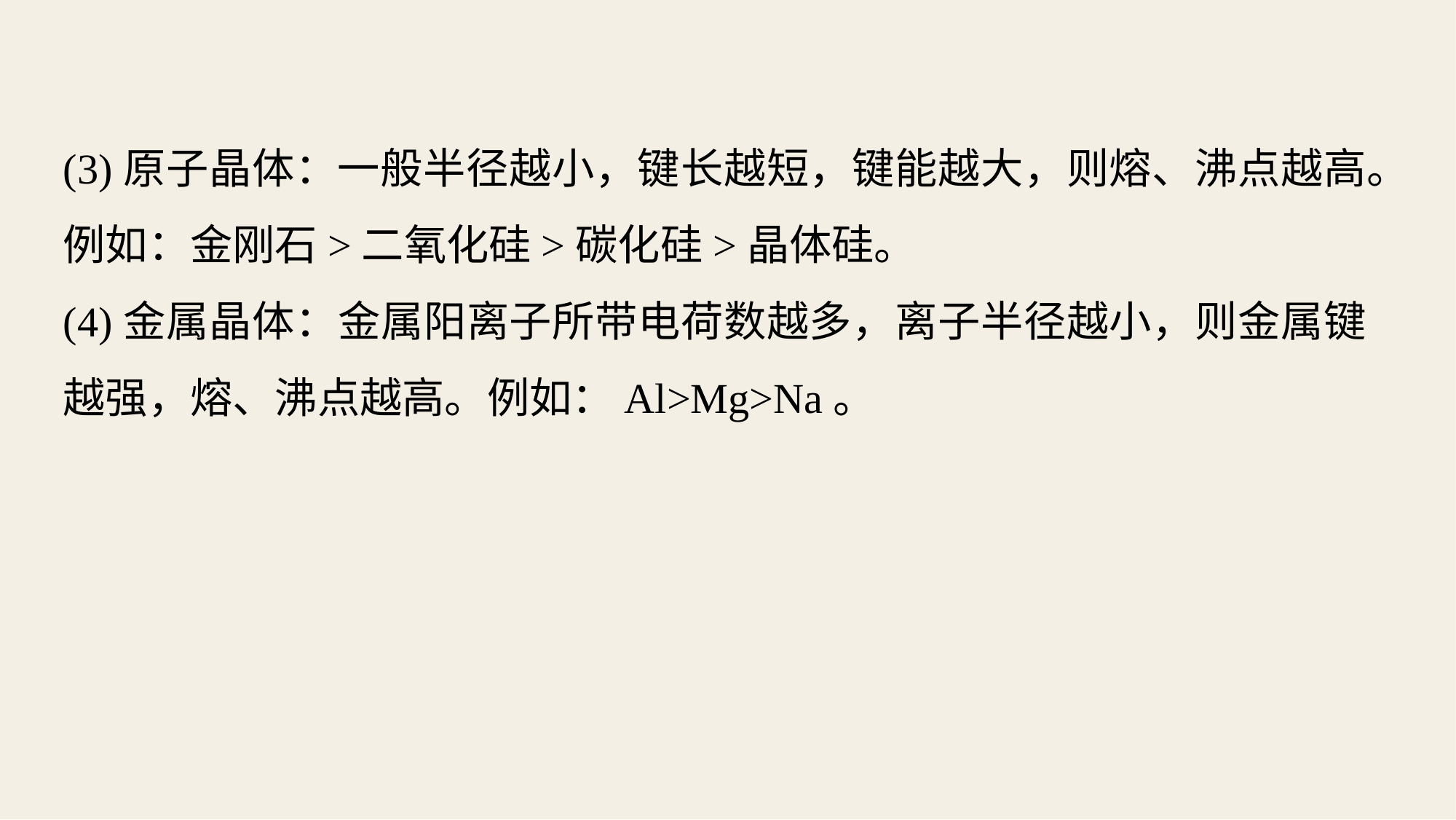

(3)原子晶体：一般半径越小，键长越短，键能越大，则熔、沸点越高。例如：金刚石>二氧化硅>碳化硅>晶体硅。
(4)金属晶体：金属阳离子所带电荷数越多，离子半径越小，则金属键越强，熔、沸点越高。例如：Al>Mg>Na。